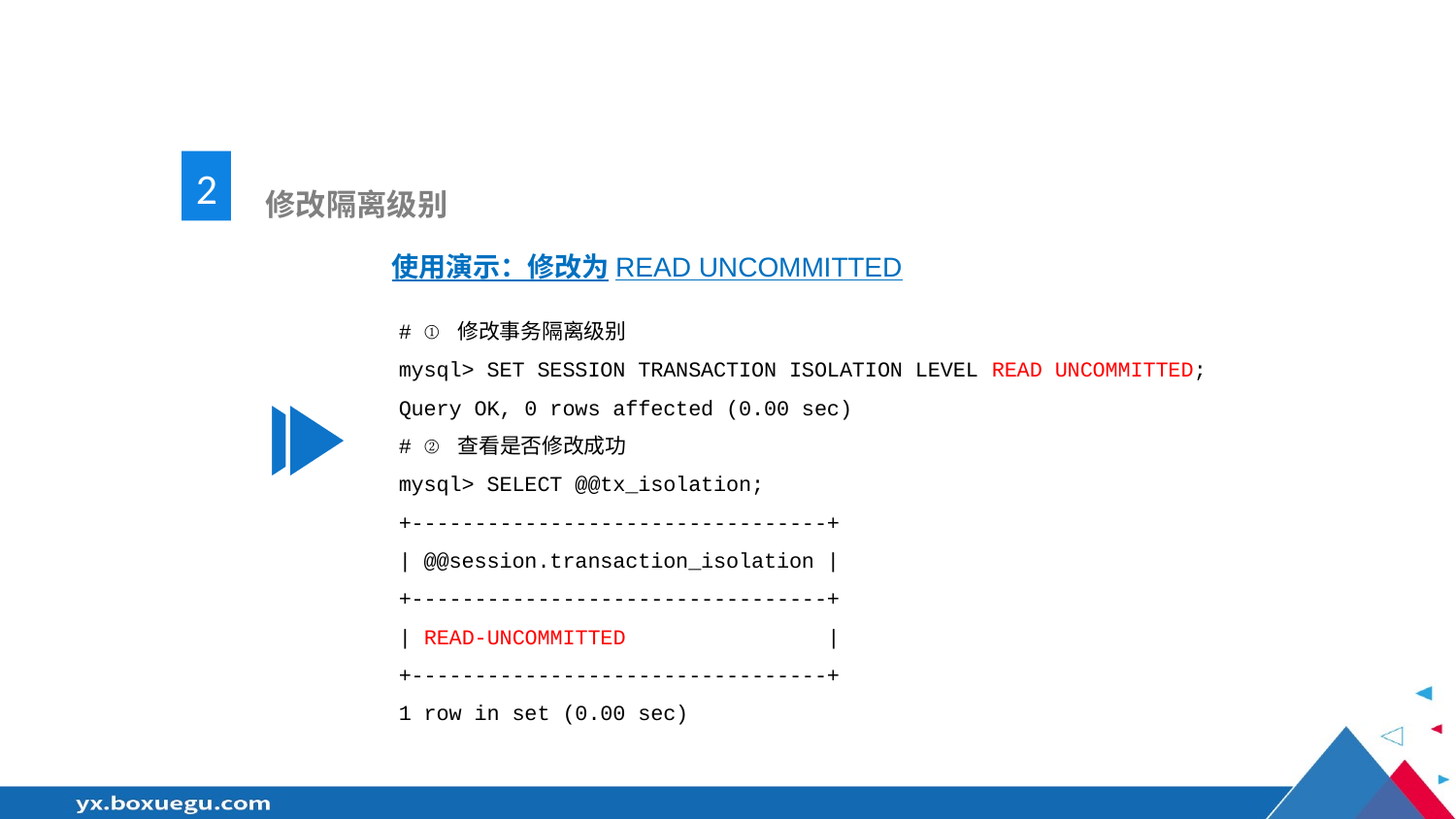

2
  修改隔离级别
使用演示：修改为READ UNCOMMITTED
# ① 修改事务隔离级别
mysql> SET SESSION TRANSACTION ISOLATION LEVEL READ UNCOMMITTED;
Query OK, 0 rows affected (0.00 sec)
# ② 查看是否修改成功
mysql> SELECT @@tx_isolation;
+---------------------------------+
| @@session.transaction_isolation |
+---------------------------------+
| READ-UNCOMMITTED                |
+---------------------------------+
1 row in set (0.00 sec)